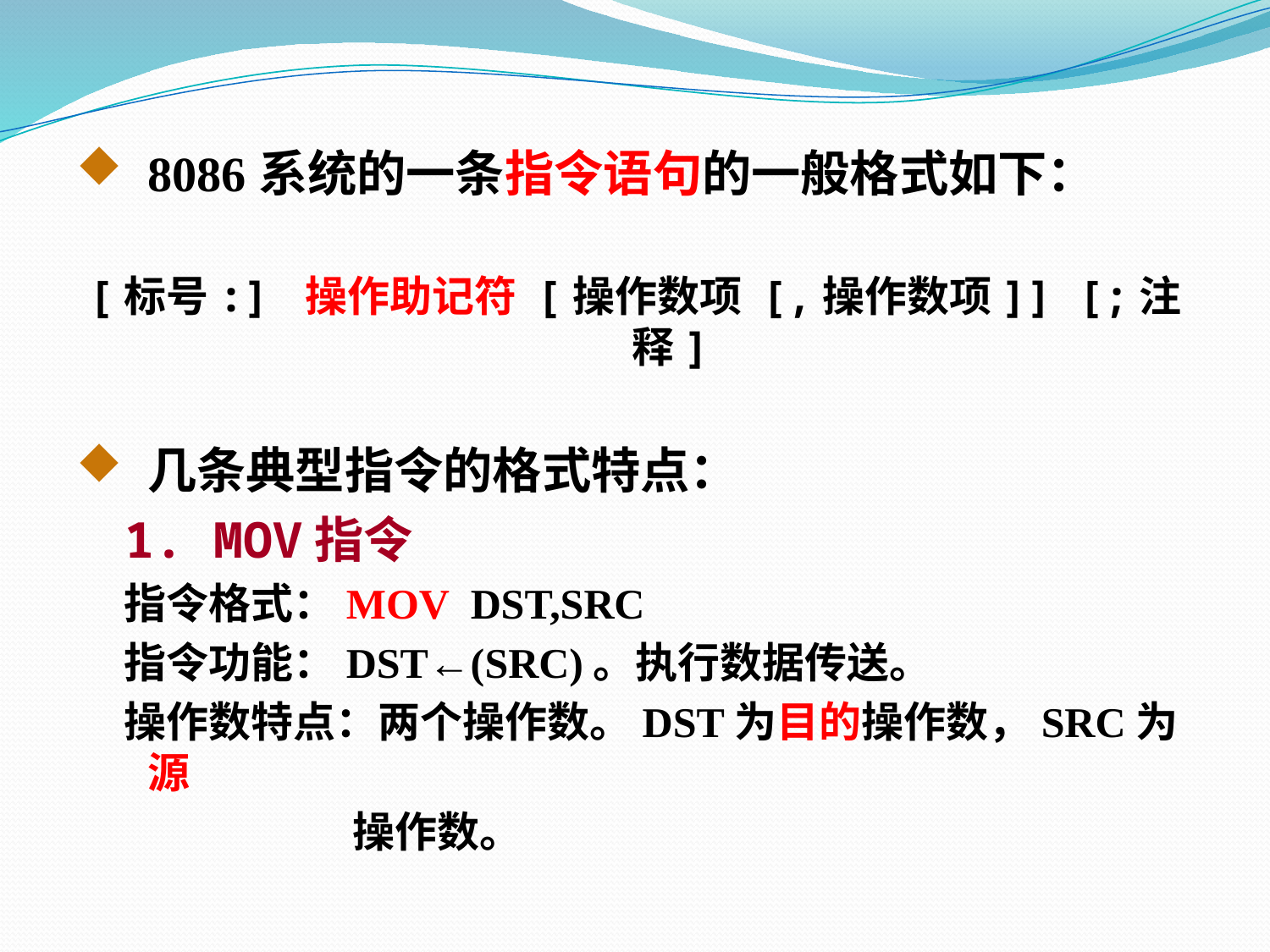

8086系统的一条指令语句的一般格式如下：

[标号:] 操作助记符 [操作数项 [,操作数项]] [;注释]

几条典型指令的格式特点：
    1. MOV指令
    指令格式：MOV  DST,SRC
    指令功能：DST←(SRC)。执行数据传送。
    操作数特点：两个操作数。DST为目的操作数，SRC为源
                            操作数。